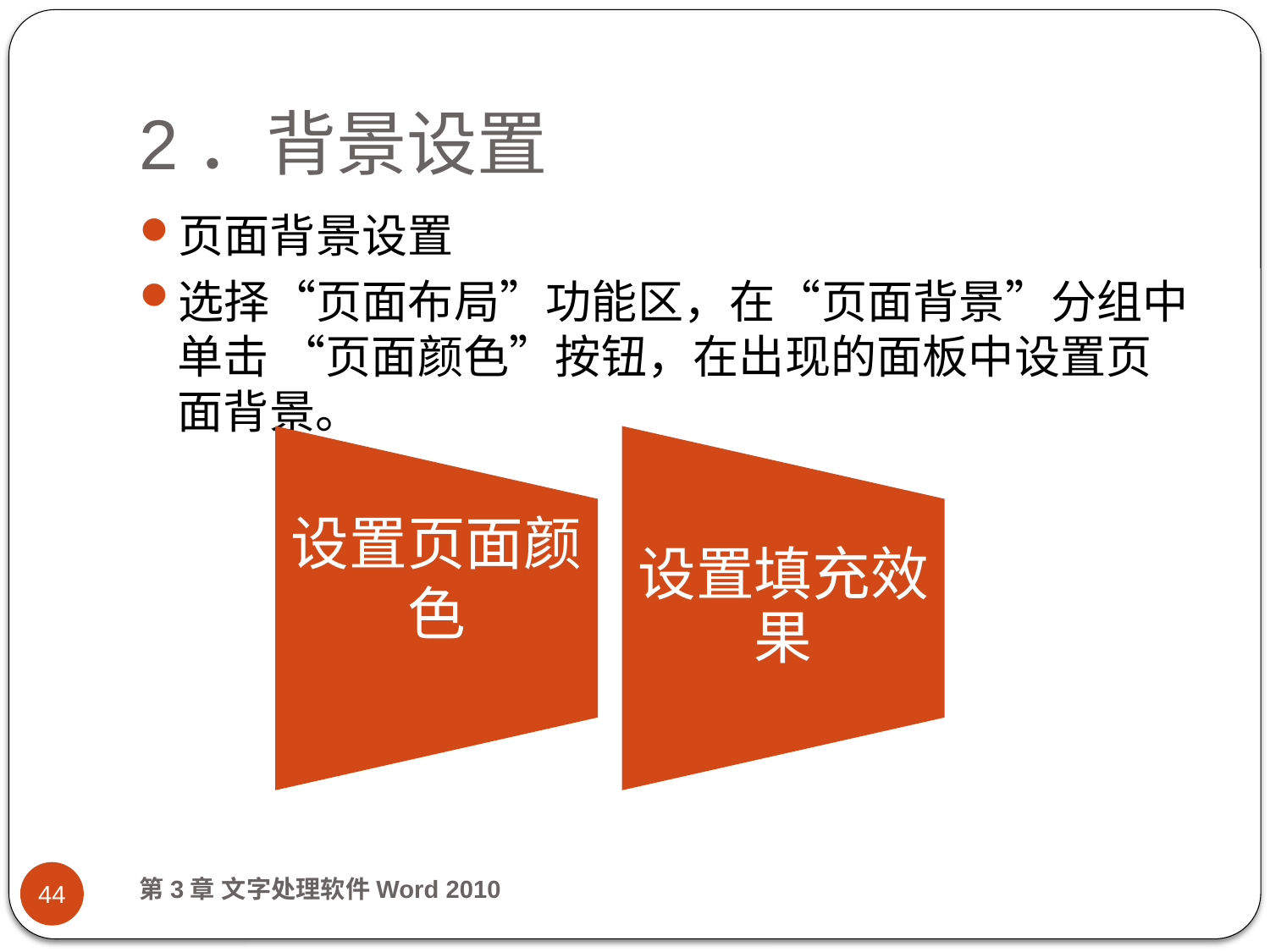

# 2．背景设置
页面背景设置
选择“页面布局”功能区，在“页面背景”分组中单击 “页面颜色”按钮，在出现的面板中设置页面背景。
设置页面颜色

设置填充效果
第3章 文字处理软件Word 2010
44